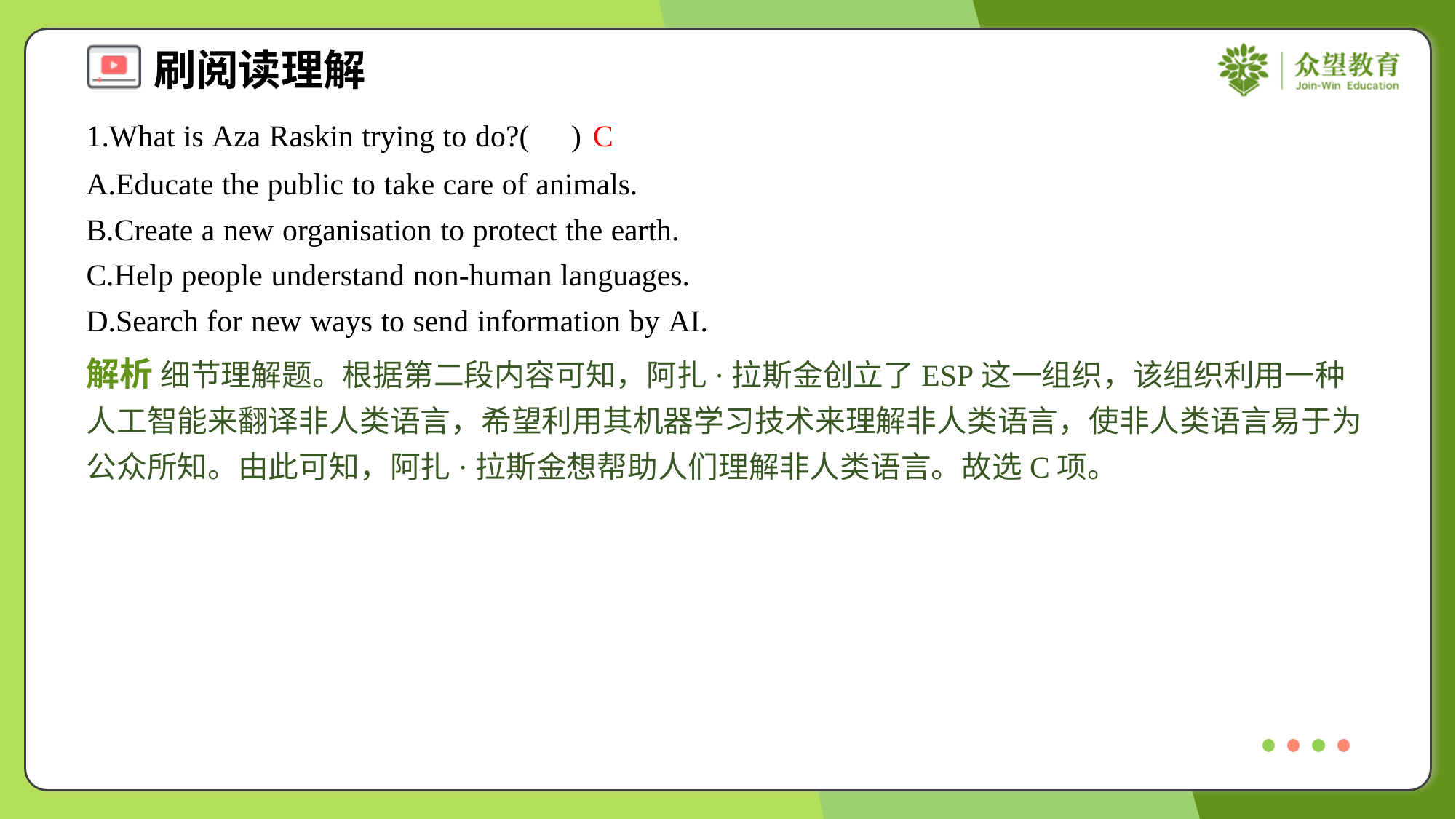

1.What is Aza Raskin trying to do?(     )
C
A.Educate the public to take care of animals.
B.Create a new organisation to protect the earth.
C.Help people understand non-human languages.
D.Search for new ways to send information by AI.
解析 细节理解题。根据第二段内容可知，阿扎·拉斯金创立了ESP这一组织，该组织利用一种人工智能来翻译非人类语言，希望利用其机器学习技术来理解非人类语言，使非人类语言易于为公众所知。由此可知，阿扎·拉斯金想帮助人们理解非人类语言。故选C项。